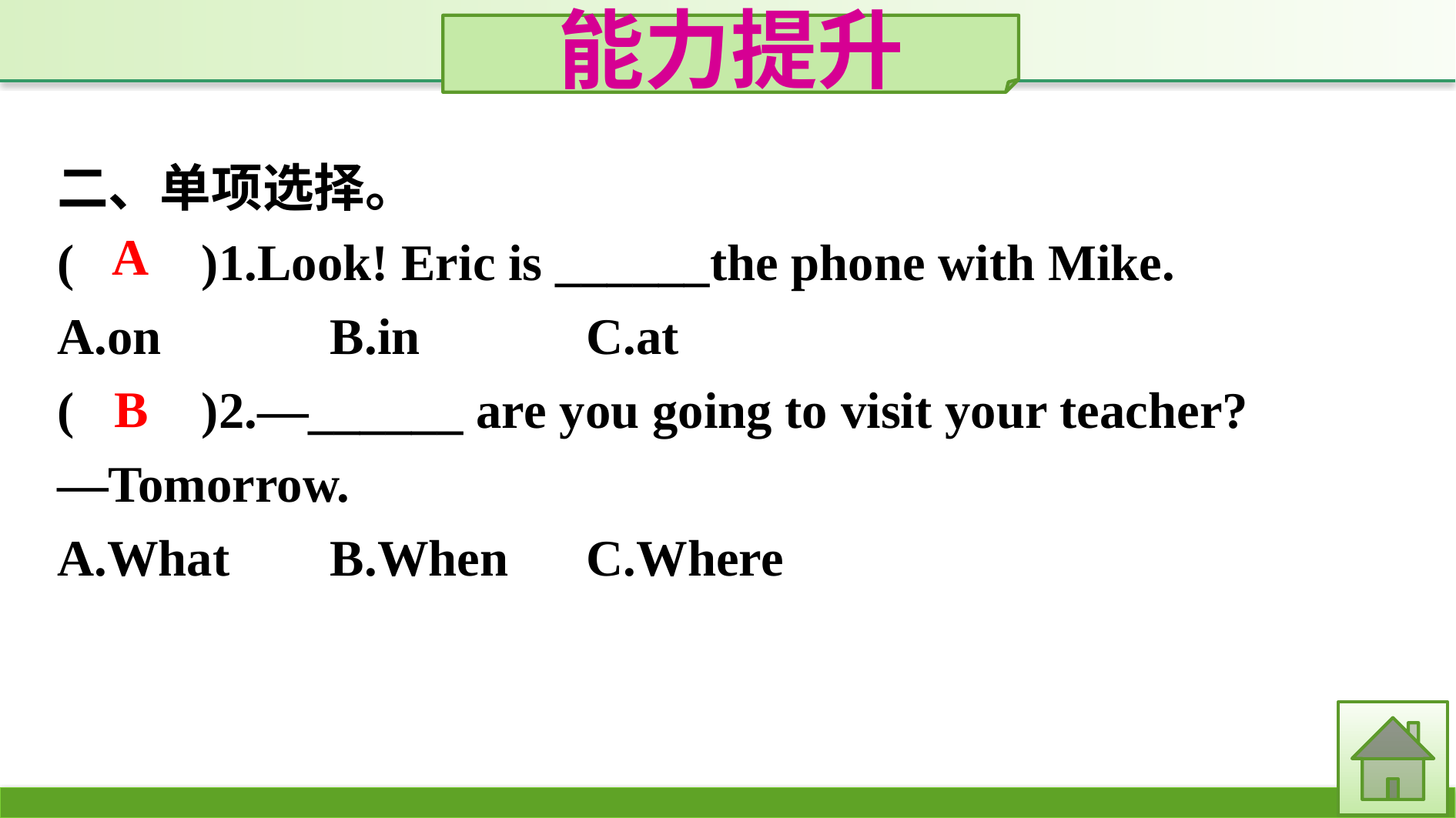

能力提升
二、单项选择。
(　　)1.Look! Eric is ______the phone with Mike.
A.on		B.in		C.at
(　　)2.—______ are you going to visit your teacher?
—Tomorrow.
A.What	B.When	C.Where
A
B